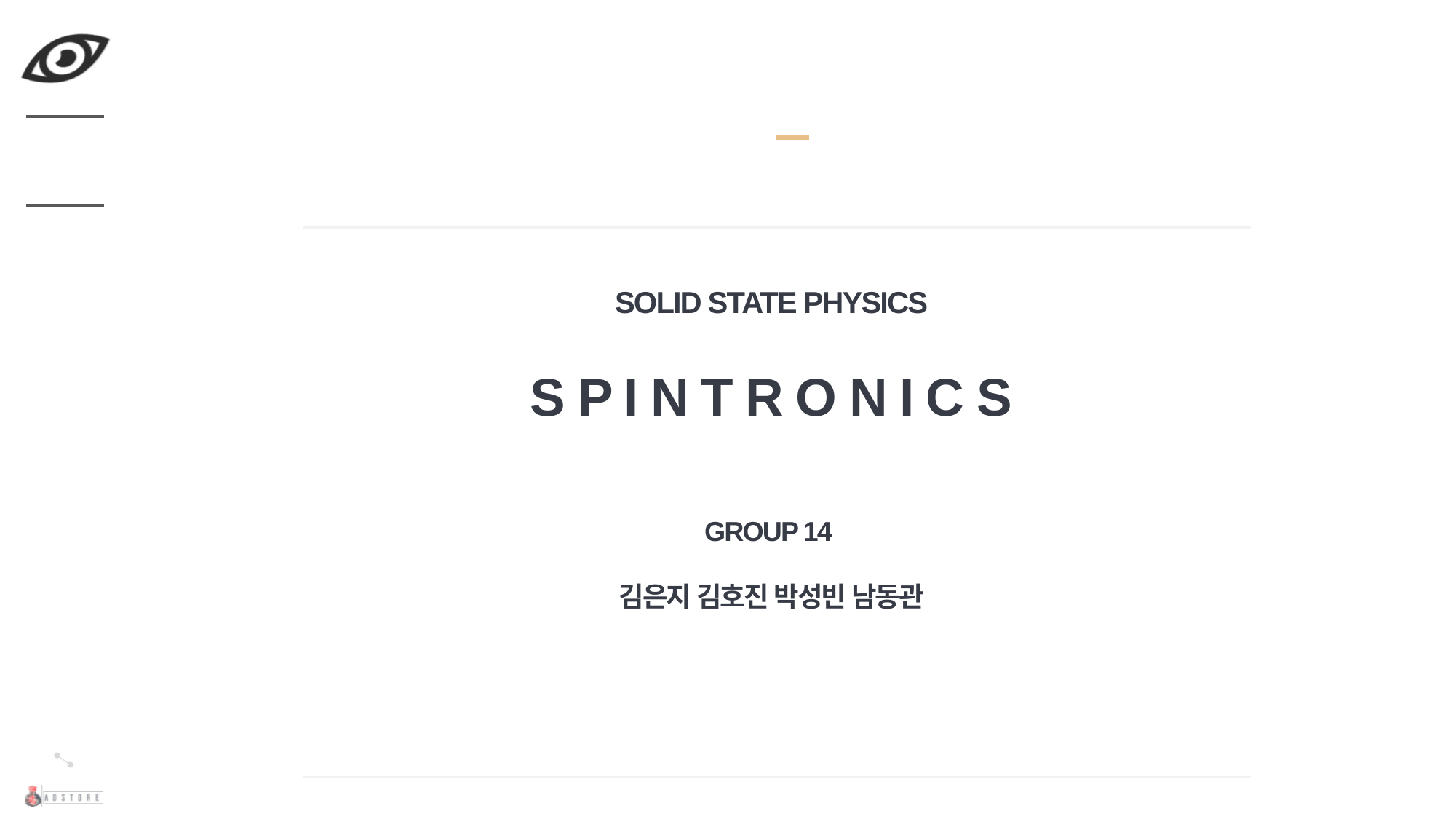

# SOLID STATE PHYSICS S P I N T R O N I C S GROUP 14 김은지 김호진 박성빈 남동관